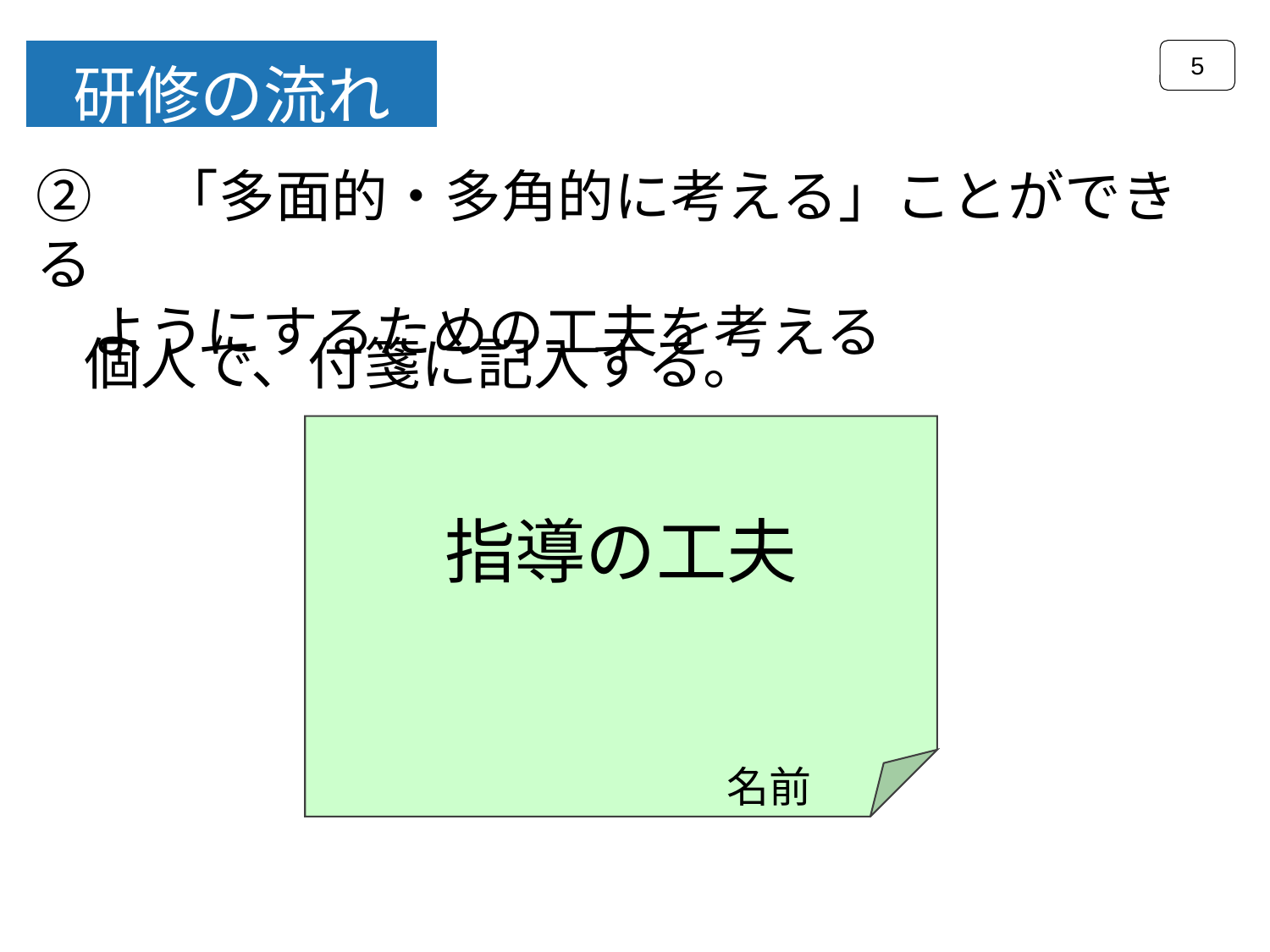

5
研修の流れ
②　「多面的・多角的に考える」ことができる
　ようにするための工夫を考える
個人で、付箋に記入する。

指導の工夫

　　　　　　　名前